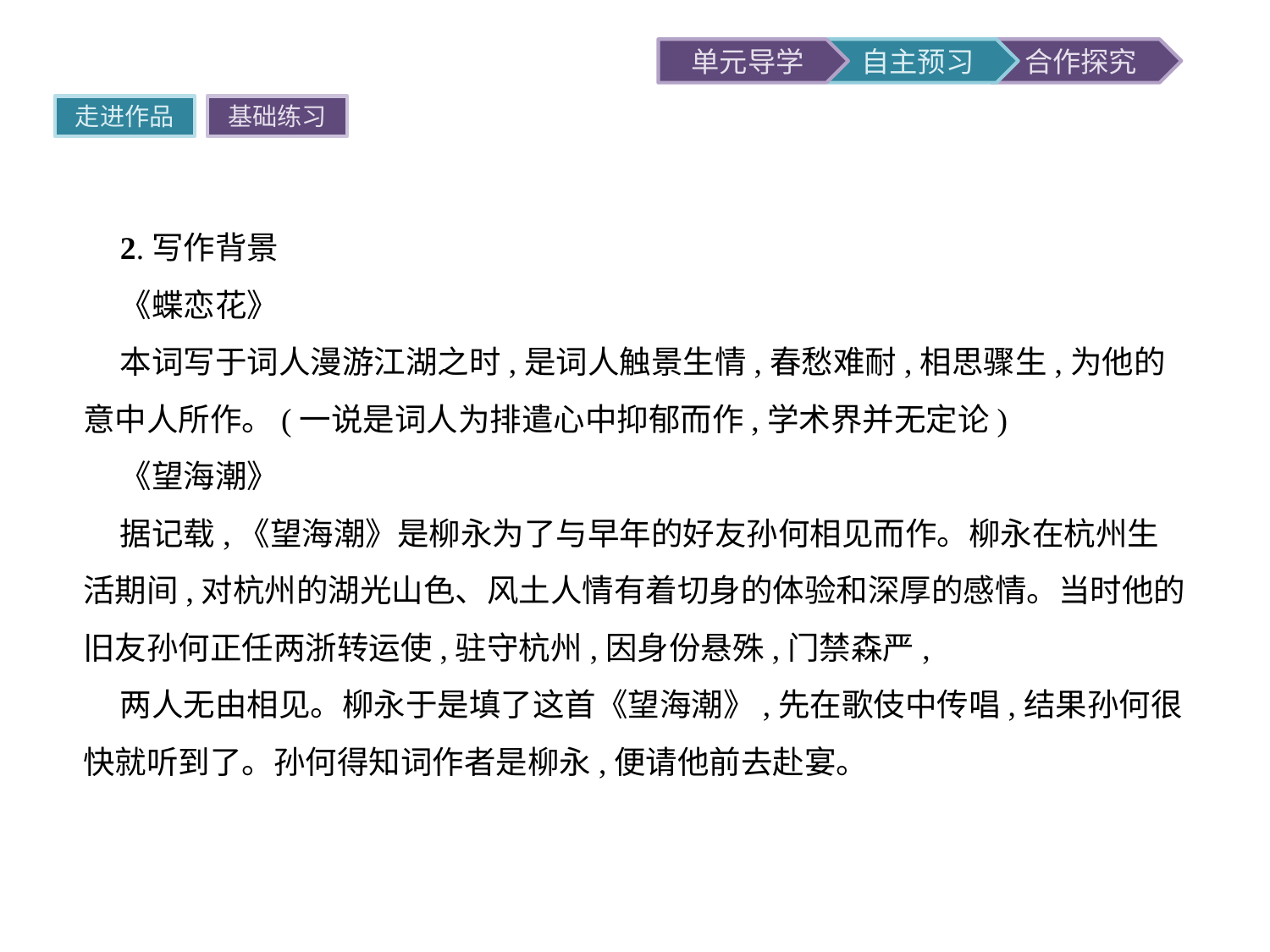

走进作品
基础练习
2.写作背景
《蝶恋花》
本词写于词人漫游江湖之时,是词人触景生情,春愁难耐,相思骤生,为他的意中人所作。(一说是词人为排遣心中抑郁而作,学术界并无定论)
《望海潮》
据记载,《望海潮》是柳永为了与早年的好友孙何相见而作。柳永在杭州生活期间,对杭州的湖光山色、风土人情有着切身的体验和深厚的感情。当时他的旧友孙何正任两浙转运使,驻守杭州,因身份悬殊,门禁森严,
两人无由相见。柳永于是填了这首《望海潮》,先在歌伎中传唱,结果孙何很快就听到了。孙何得知词作者是柳永,便请他前去赴宴。